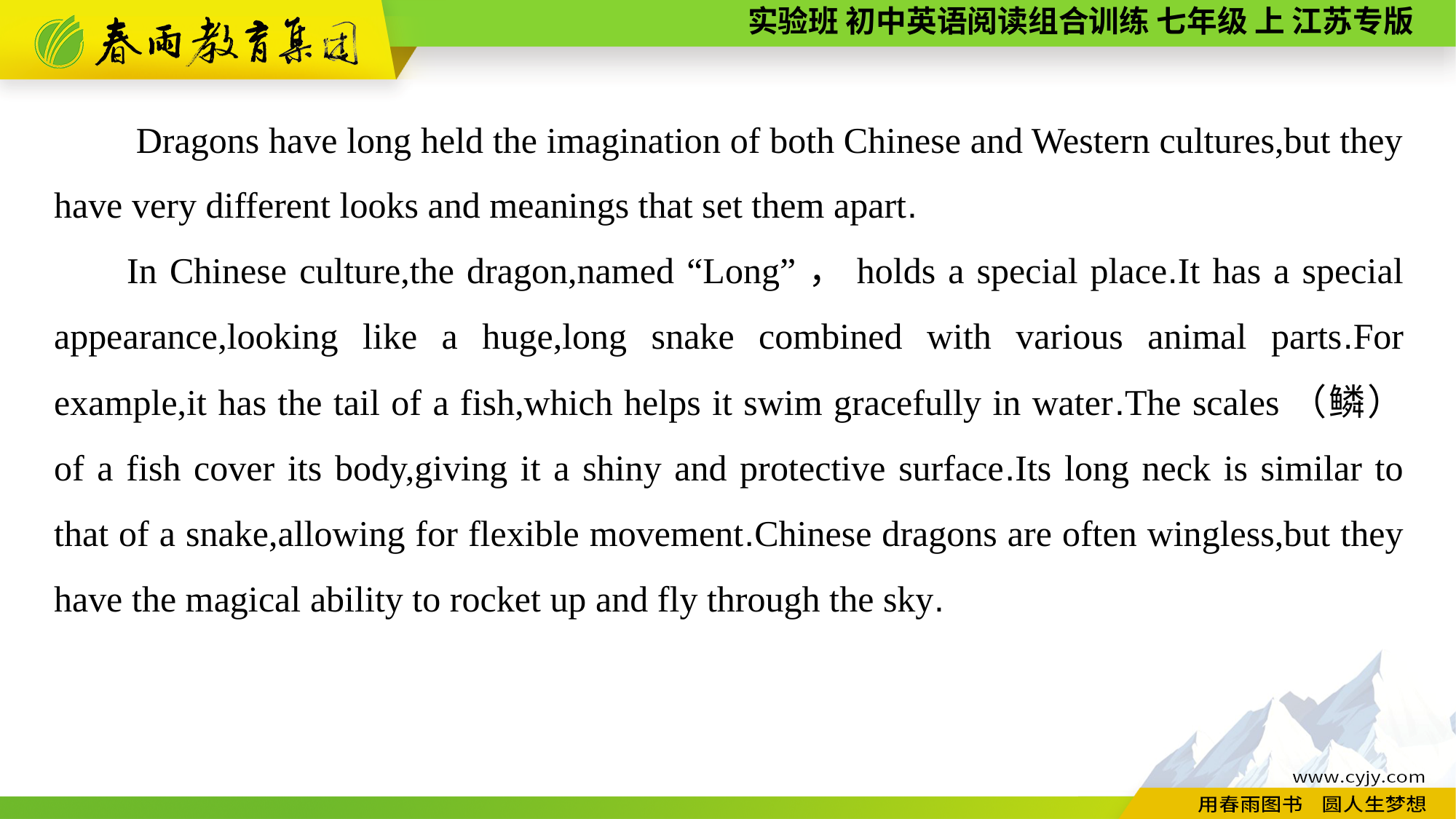

Dragons have long held the imagination of both Chinese and Western cultures,but they have very different looks and meanings that set them apart.
In Chinese culture,the dragon,named “Long”，holds a special place.It has a special appearance,looking like a huge,long snake combined with various animal parts.For example,it has the tail of a fish,which helps it swim gracefully in water.The scales（鳞） of a fish cover its body,giving it a shiny and protective surface.Its long neck is similar to that of a snake,allowing for flexible movement.Chinese dragons are often wingless,but they have the magical ability to rocket up and fly through the sky.